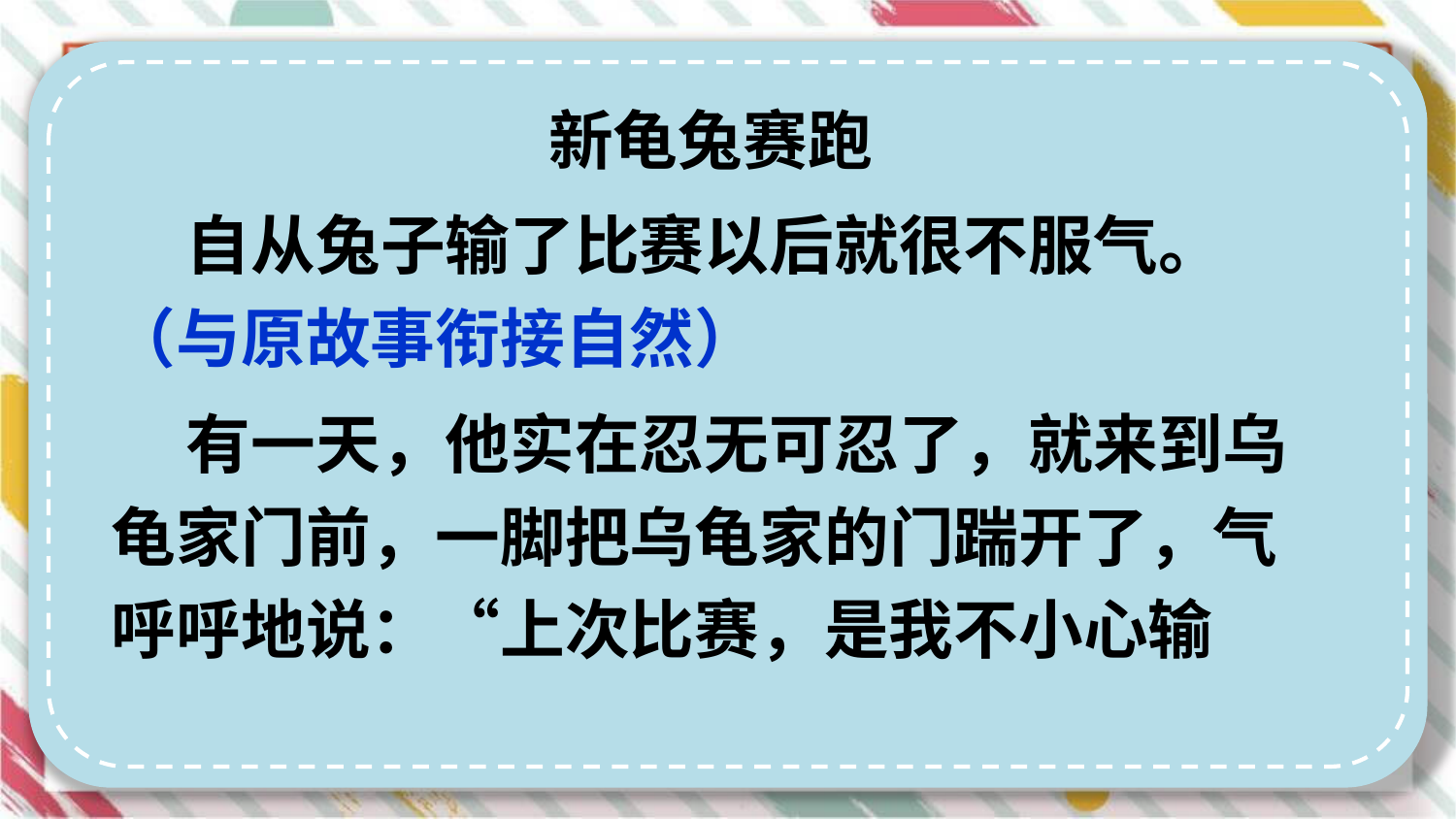

新龟兔赛跑
    自从兔子输了比赛以后就很不服气。（与原故事衔接自然）
    有一天，他实在忍无可忍了，就来到乌龟家门前，一脚把乌龟家的门踹开了，气呼呼地说：“上次比赛，是我不小心输